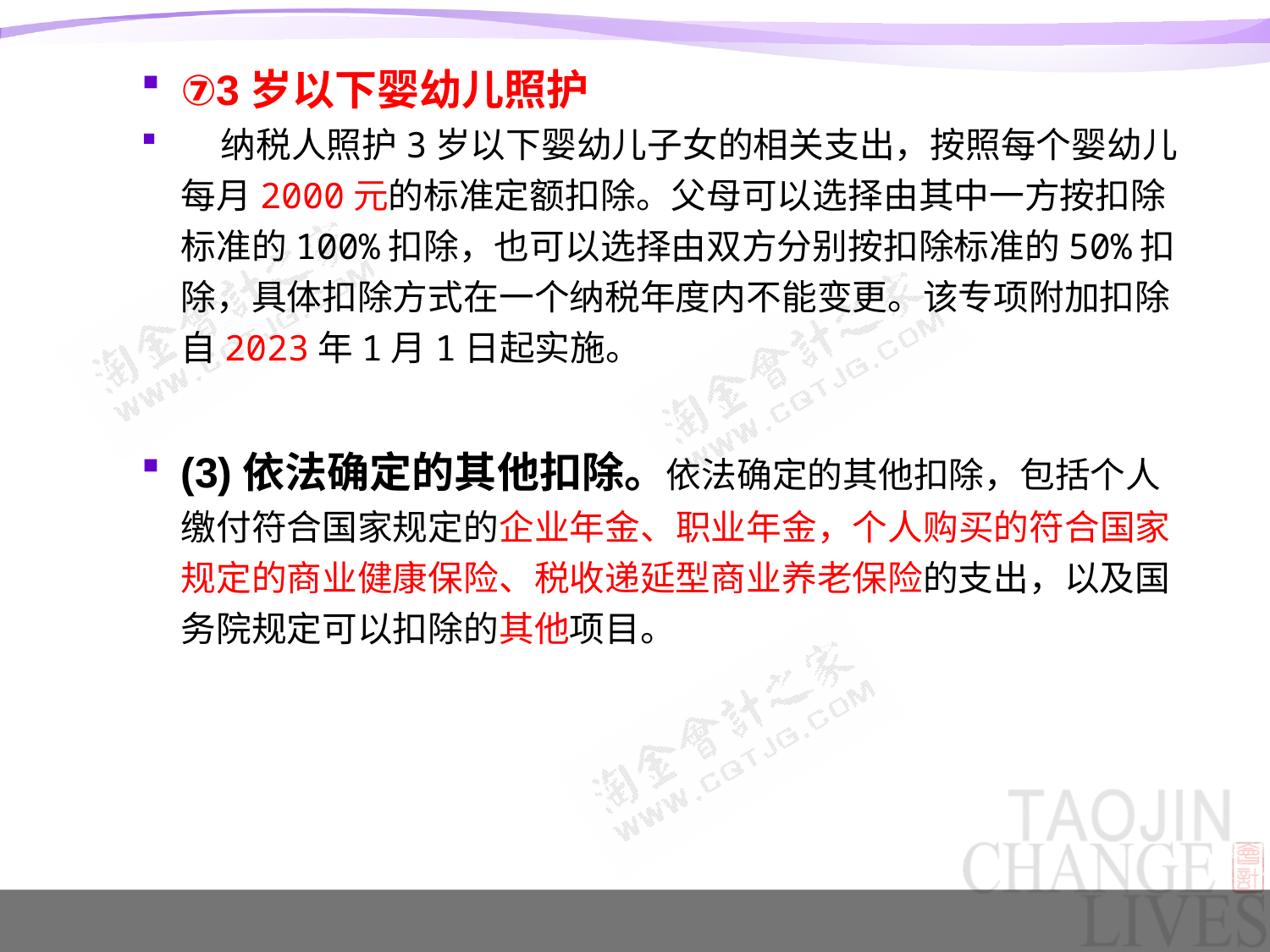

⑦3岁以下婴幼儿照护
    纳税人照护3岁以下婴幼儿子女的相关支出，按照每个婴幼儿每月2000元的标准定额扣除。父母可以选择由其中一方按扣除标准的100%扣除，也可以选择由双方分别按扣除标准的50%扣除，具体扣除方式在一个纳税年度内不能变更。该专项附加扣除自2023年1月1日起实施。

(3)依法确定的其他扣除。依法确定的其他扣除，包括个人缴付符合国家规定的企业年金、职业年金，个人购买的符合国家规定的商业健康保险、税收递延型商业养老保险的支出，以及国务院规定可以扣除的其他项目。